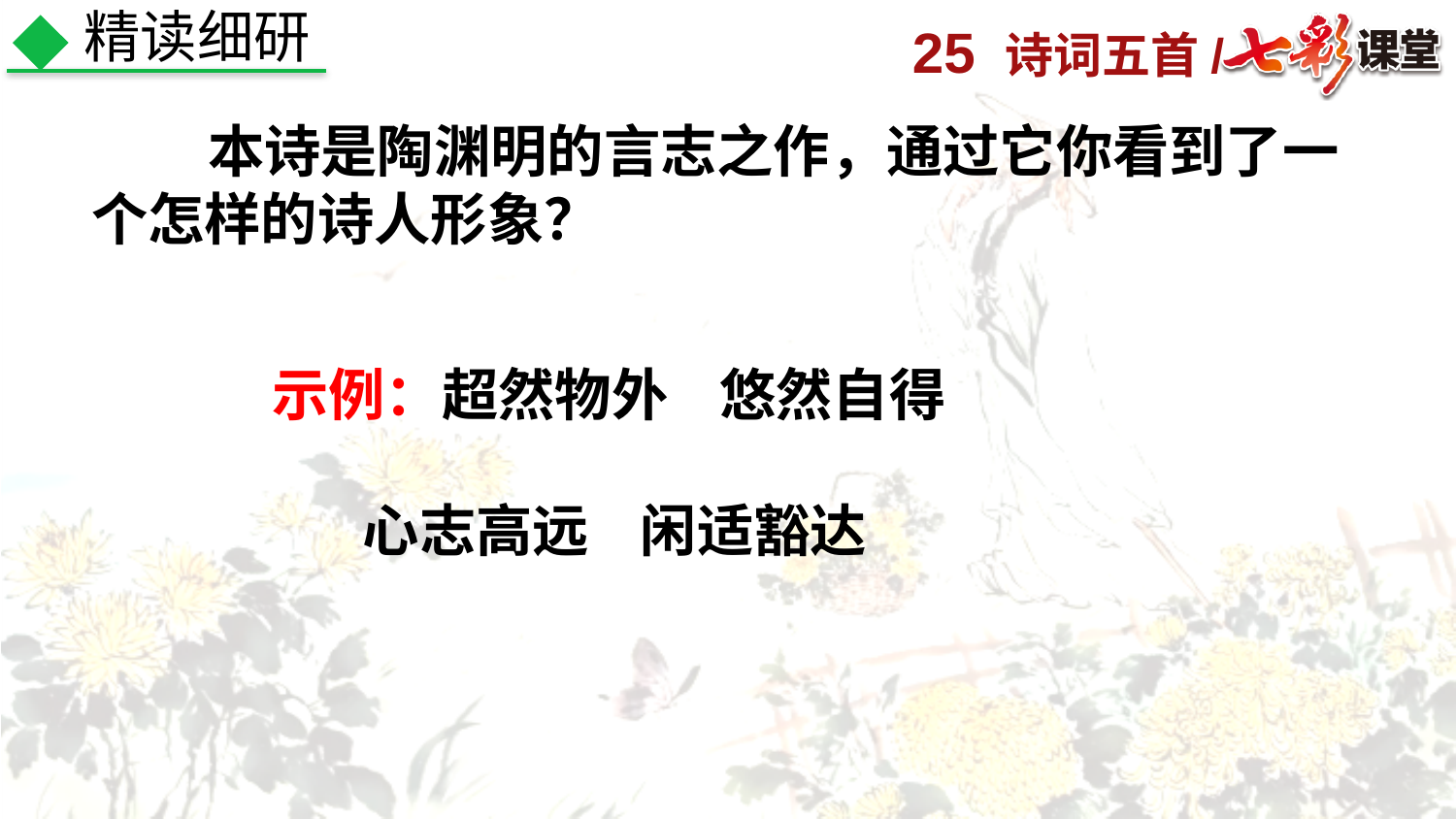

精读细研

        本诗是陶渊明的言志之作，通过它你看到了一个怎样的诗人形象？
示例：超然物外    悠然自得

      心志高远    闲适豁达